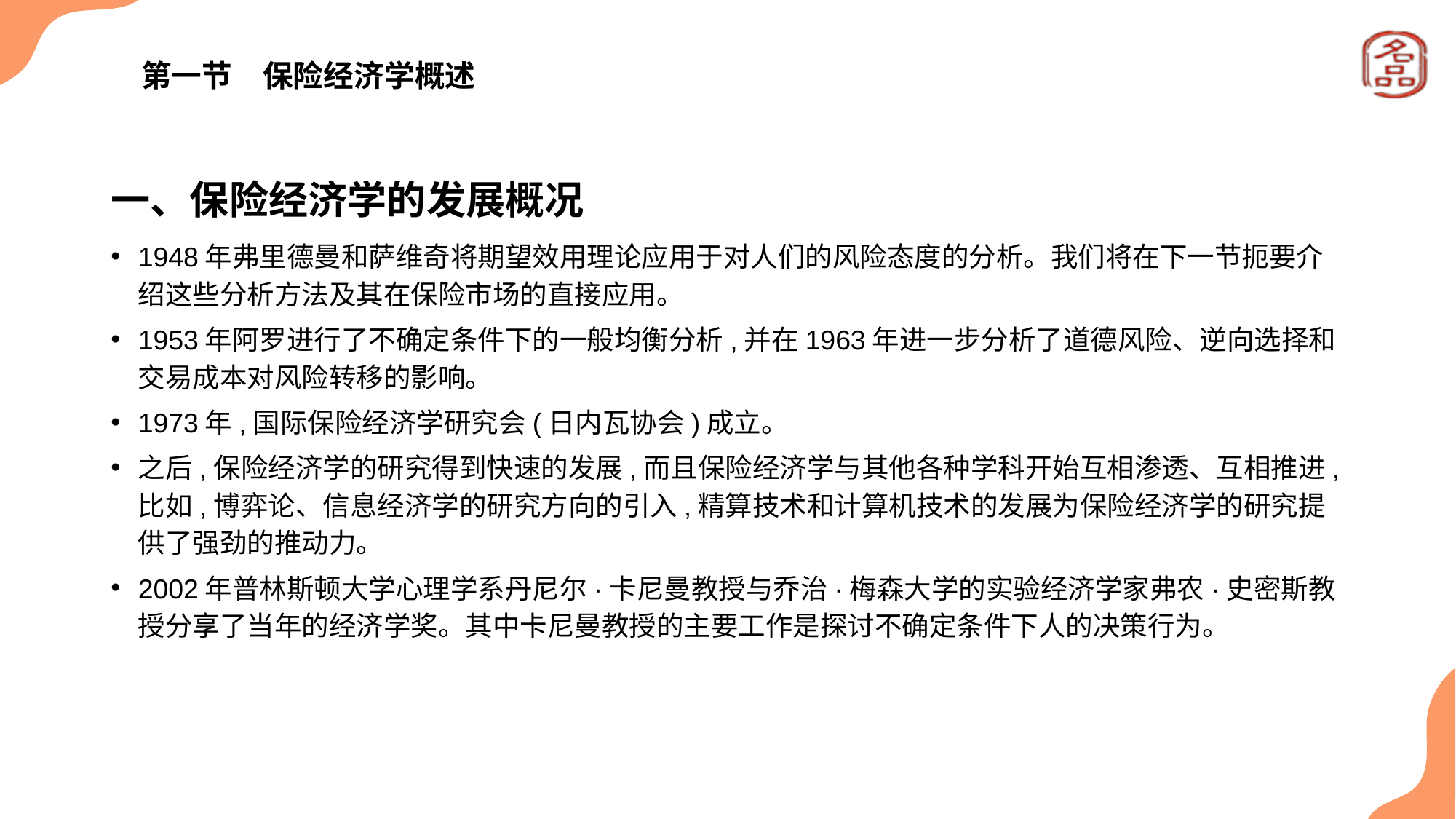

# 第一节　保险经济学概述
一、保险经济学的发展概况
1948年弗里德曼和萨维奇将期望效用理论应用于对人们的风险态度的分析。我们将在下一节扼要介绍这些分析方法及其在保险市场的直接应用。
1953年阿罗进行了不确定条件下的一般均衡分析,并在1963年进一步分析了道德风险、逆向选择和交易成本对风险转移的影响。
1973年,国际保险经济学研究会(日内瓦协会)成立。
之后,保险经济学的研究得到快速的发展,而且保险经济学与其他各种学科开始互相渗透、互相推进,比如,博弈论、信息经济学的研究方向的引入,精算技术和计算机技术的发展为保险经济学的研究提供了强劲的推动力。
2002年普林斯顿大学心理学系丹尼尔·卡尼曼教授与乔治·梅森大学的实验经济学家弗农·史密斯教授分享了当年的经济学奖。其中卡尼曼教授的主要工作是探讨不确定条件下人的决策行为。